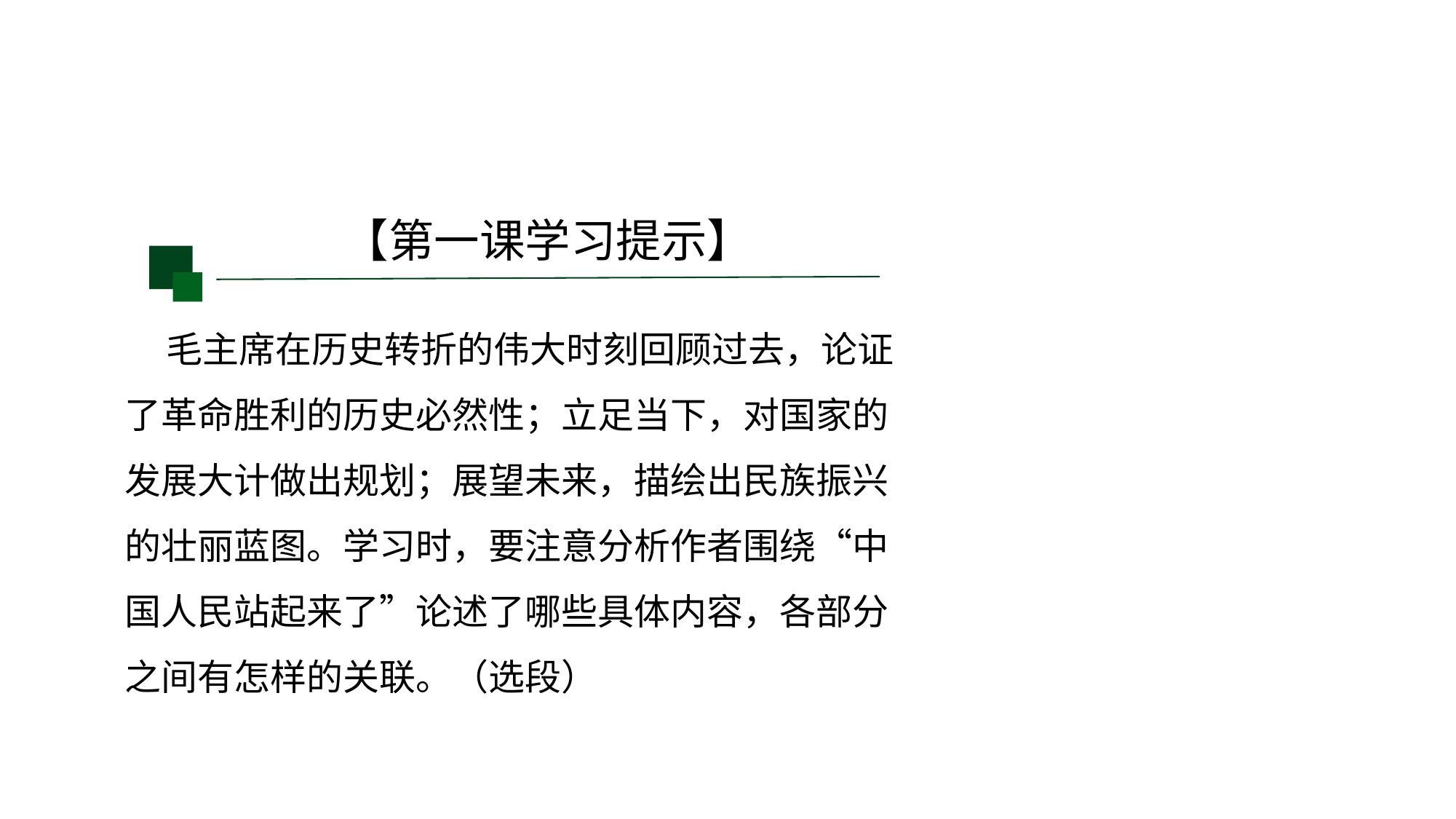

【第一课学习提示】

    毛主席在历史转折的伟大时刻回顾过去，论证了革命胜利的历史必然性；立足当下，对国家的发展大计做出规划；展望未来，描绘出民族振兴的壮丽蓝图。学习时，要注意分析作者围绕“中国人民站起来了”论述了哪些具体内容，各部分之间有怎样的关联。（选段）